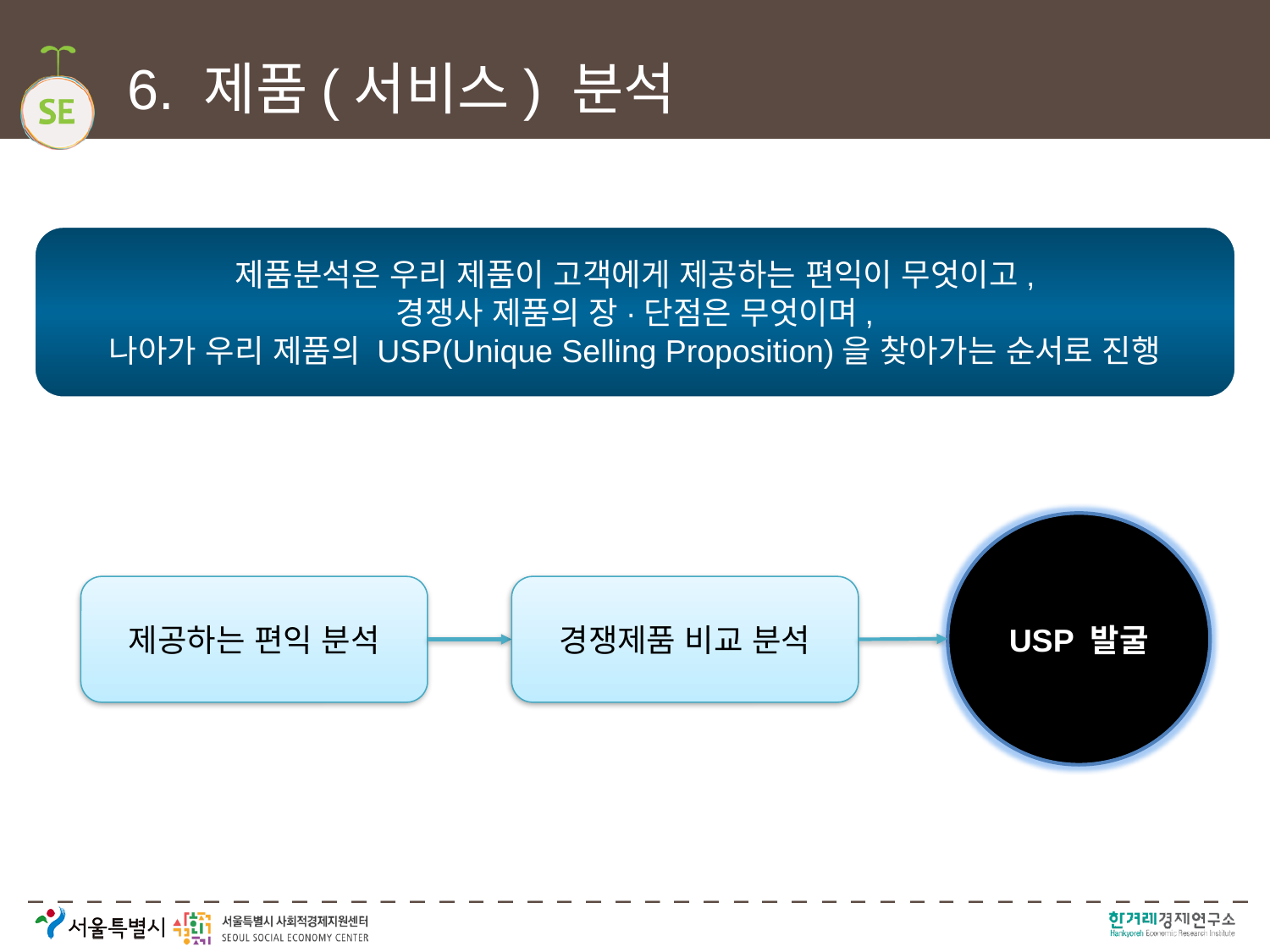

# 6. 제품(서비스) 분석
제품분석은 우리 제품이 고객에게 제공하는 편익이 무엇이고,
경쟁사 제품의 장·단점은 무엇이며,
나아가 우리 제품의 USP(Unique Selling Proposition)을 찾아가는 순서로 진행
USP 발굴
제공하는 편익 분석
경쟁제품 비교 분석